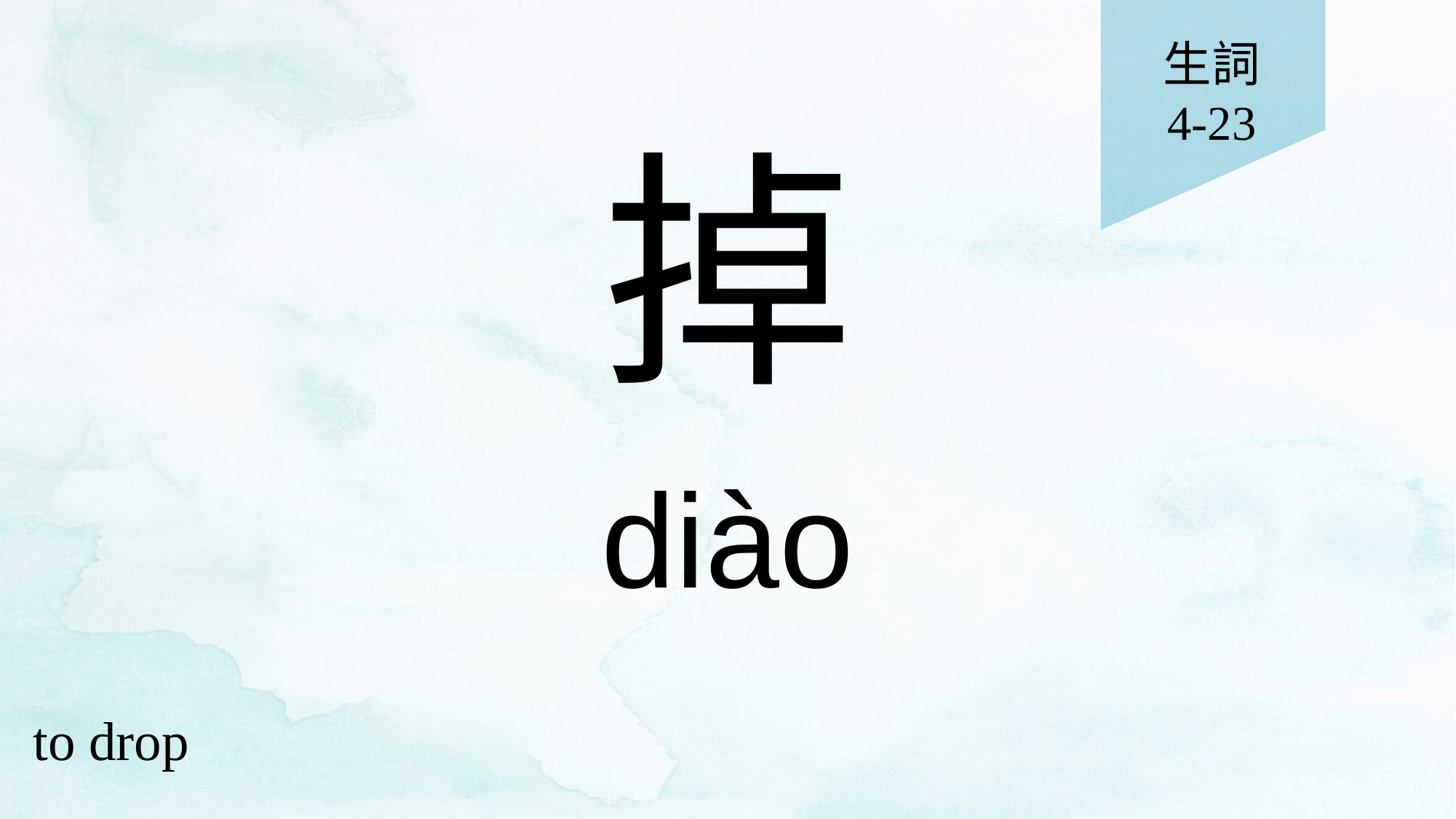

生詞
4-23
# 掉
diào
to drop